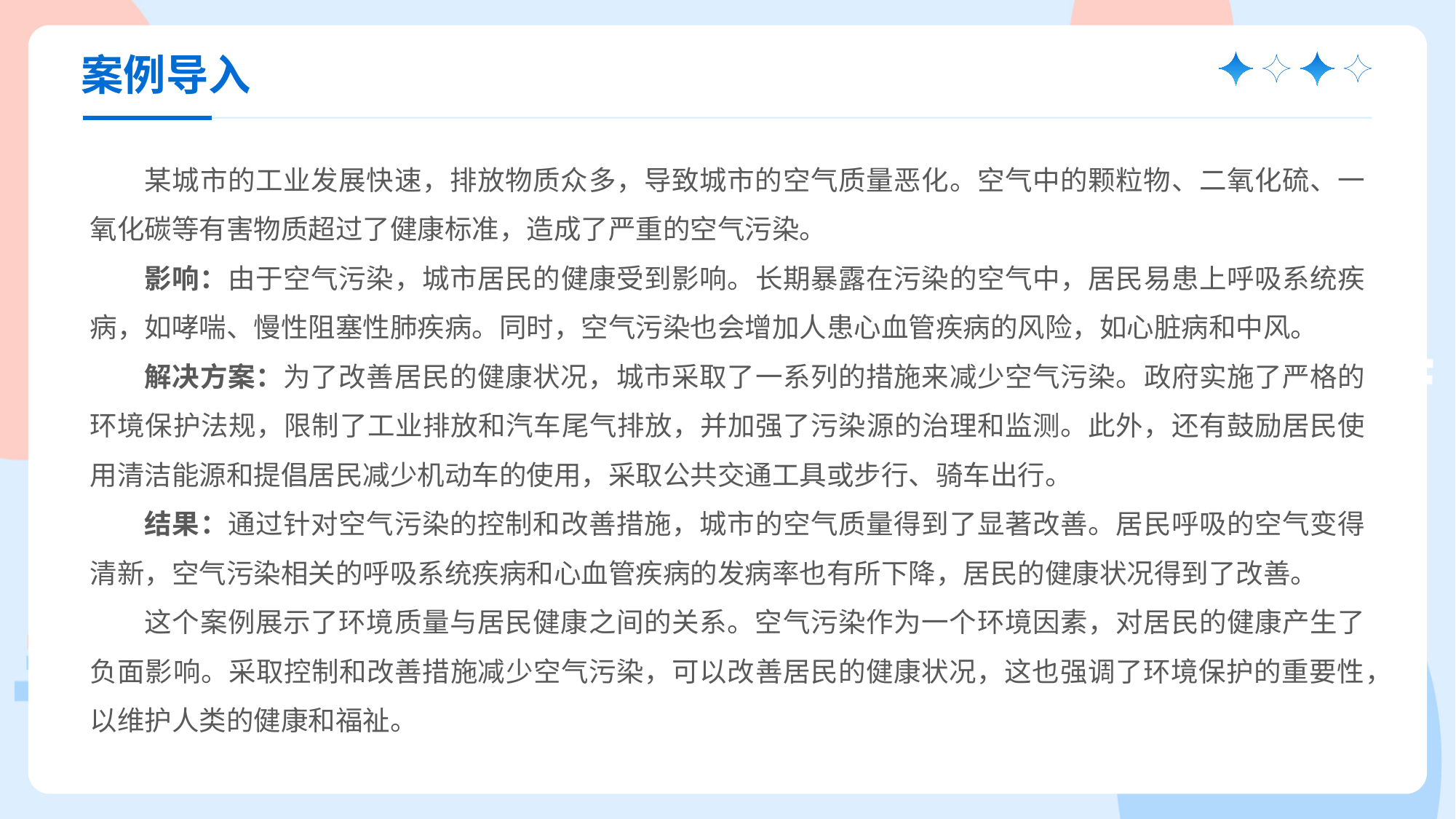

案例导入
某城市的工业发展快速，排放物质众多，导致城市的空气质量恶化。空气中的颗粒物、二氧化硫、一氧化碳等有害物质超过了健康标准，造成了严重的空气污染。
影响：由于空气污染，城市居民的健康受到影响。长期暴露在污染的空气中，居民易患上呼吸系统疾病，如哮喘、慢性阻塞性肺疾病。同时，空气污染也会增加人患心血管疾病的风险，如心脏病和中风。
解决方案：为了改善居民的健康状况，城市采取了一系列的措施来减少空气污染。政府实施了严格的环境保护法规，限制了工业排放和汽车尾气排放，并加强了污染源的治理和监测。此外，还有鼓励居民使用清洁能源和提倡居民减少机动车的使用，采取公共交通工具或步行、骑车出行。
结果：通过针对空气污染的控制和改善措施，城市的空气质量得到了显著改善。居民呼吸的空气变得清新，空气污染相关的呼吸系统疾病和心血管疾病的发病率也有所下降，居民的健康状况得到了改善。
这个案例展示了环境质量与居民健康之间的关系。空气污染作为一个环境因素，对居民的健康产生了负面影响。采取控制和改善措施减少空气污染，可以改善居民的健康状况，这也强调了环境保护的重要性，以维护人类的健康和福祉。